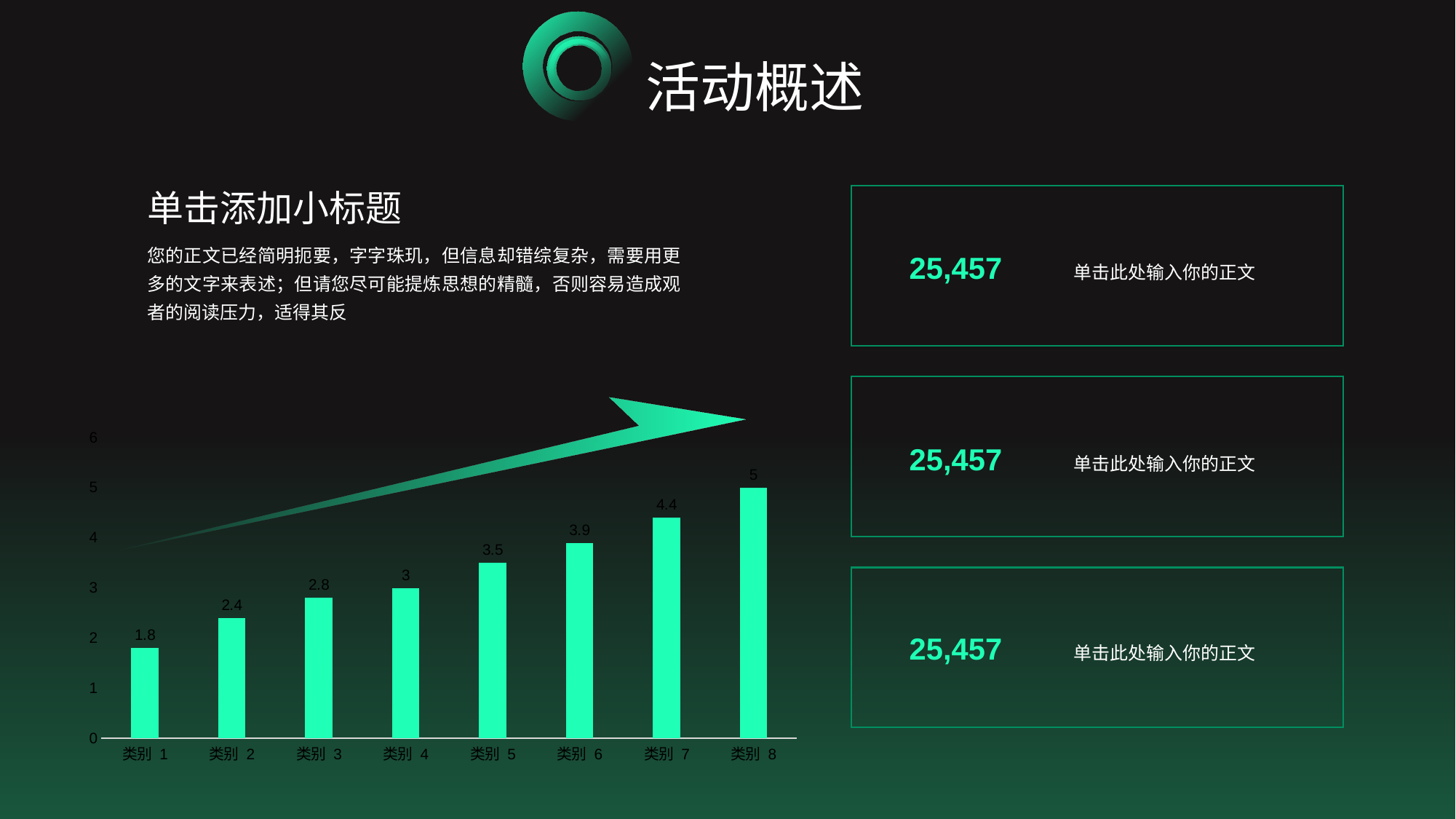

活动概述
YOUR LOGO
XXXX软件有限公司
单击添加小标题

您的正文已经简明扼要，字字珠玑，但信息却错综复杂，需要用更多的文字来表述；但请您尽可能提炼思想的精髓，否则容易造成观者的阅读压力，适得其反
25,457
单击此处输入你的正文

### Chart

| Category | 系列 1 |
|---|---|
| 类别 1 | 1.8 |
| 类别 2 | 2.4 |
| 类别 3 | 2.8 |
| 类别 4 | 3.0 |
| 类别 5 | 3.5 |
| 类别 6 | 3.9 |
| 类别 7 | 4.4 |
| 类别 8 | 5.0 |
25,457
单击此处输入你的正文

25,457
单击此处输入你的正文